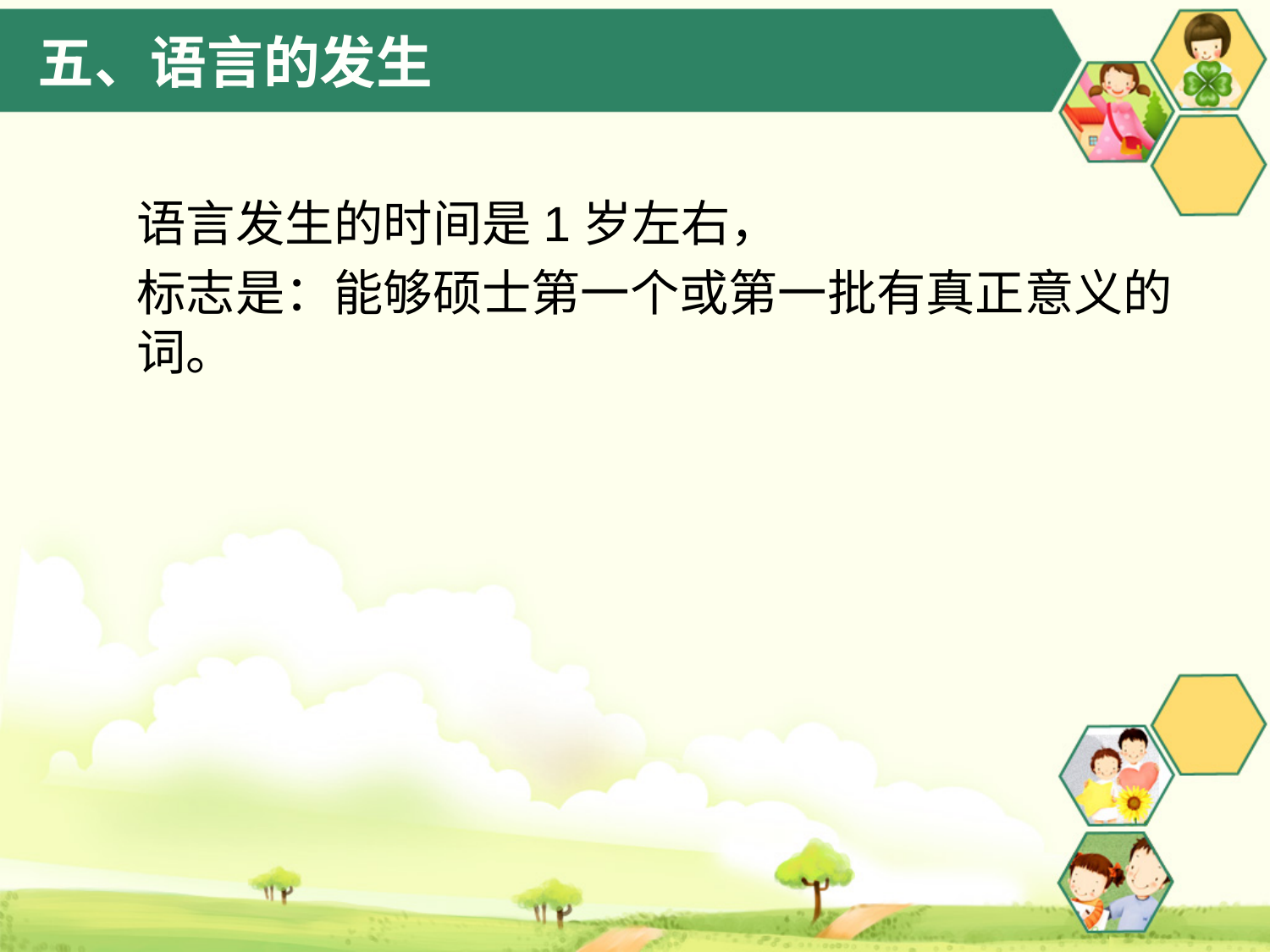

# 五、语言的发生
语言发生的时间是1岁左右，
标志是：能够硕士第一个或第一批有真正意义的词。